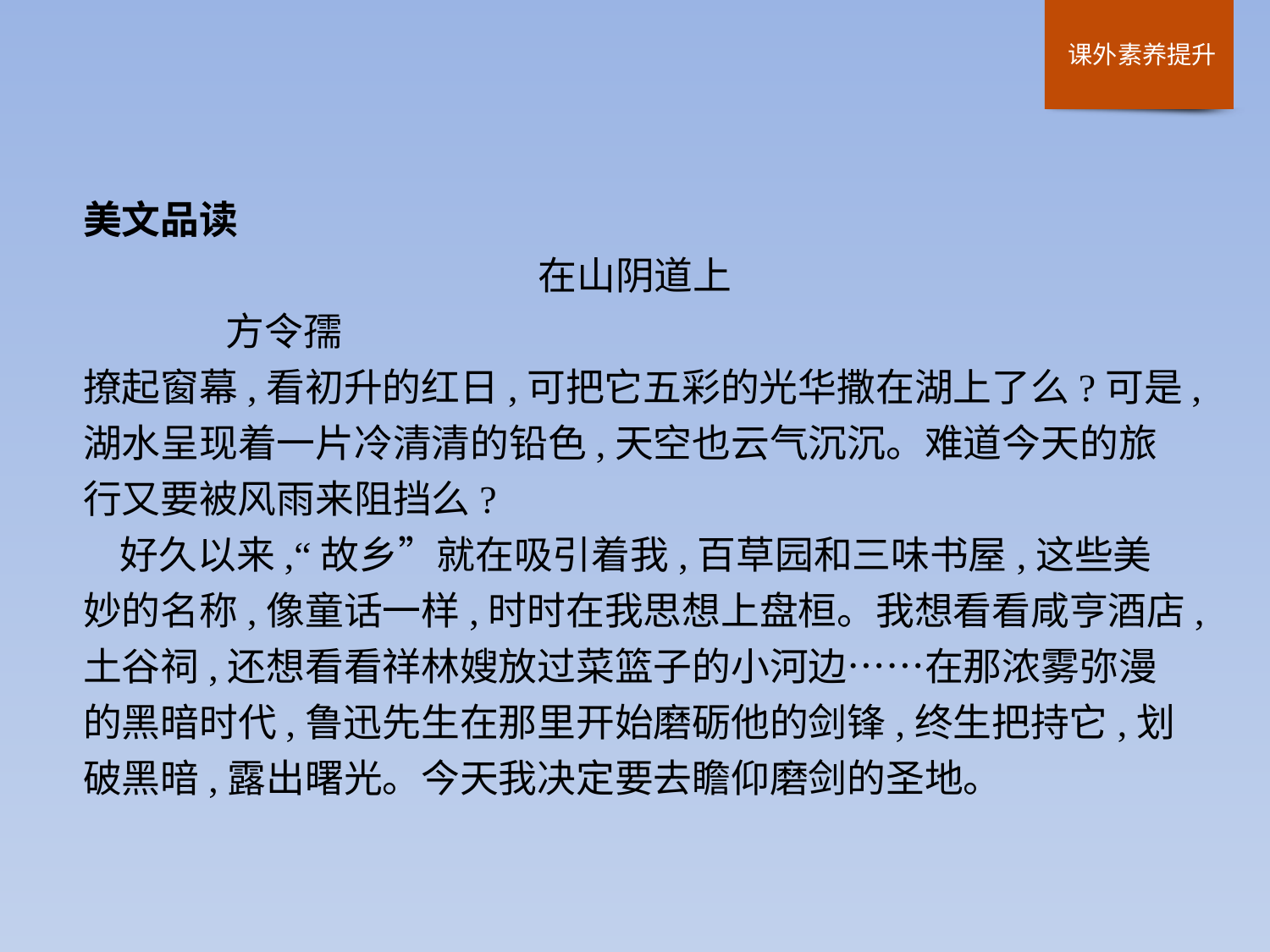

美文品读
在山阴道上
	方令孺
撩起窗幕,看初升的红日,可把它五彩的光华撒在湖上了么?可是,湖水呈现着一片冷清清的铅色,天空也云气沉沉。难道今天的旅行又要被风雨来阻挡么?
好久以来,“故乡”就在吸引着我,百草园和三味书屋,这些美妙的名称,像童话一样,时时在我思想上盘桓。我想看看咸亨酒店,土谷祠,还想看看祥林嫂放过菜篮子的小河边……在那浓雾弥漫的黑暗时代,鲁迅先生在那里开始磨砺他的剑锋,终生把持它,划破黑暗,露出曙光。今天我决定要去瞻仰磨剑的圣地。